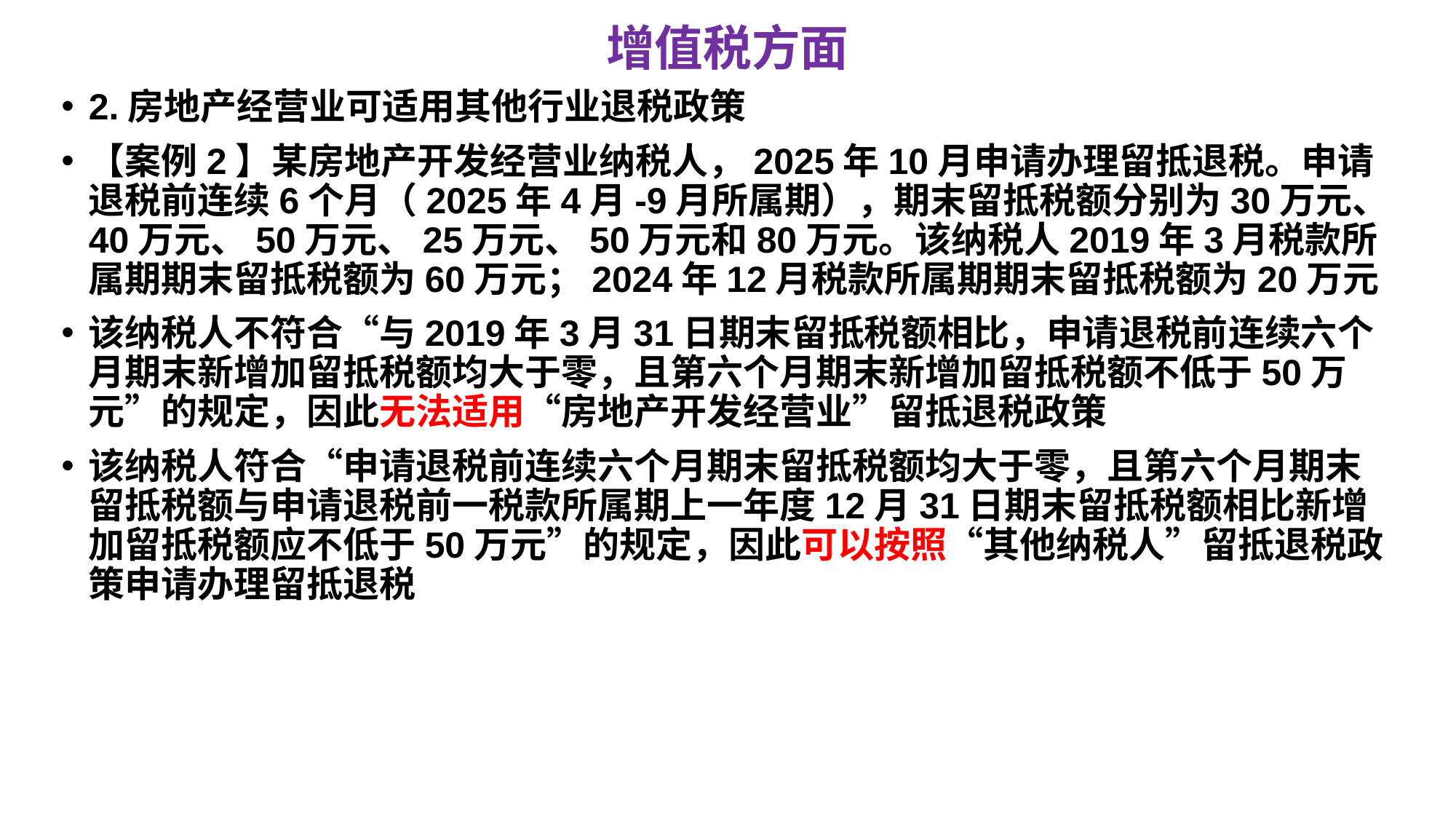

# 增值税方面
2.房地产经营业可适用其他行业退税政策
【案例2】某房地产开发经营业纳税人，2025年10月申请办理留抵退税。申请退税前连续6个月（2025年4月-9月所属期），期末留抵税额分别为30万元、40万元、50万元、25万元、50万元和80万元。该纳税人2019年3月税款所属期期末留抵税额为60万元；2024年12月税款所属期期末留抵税额为20万元
该纳税人不符合“与2019年3月31日期末留抵税额相比，申请退税前连续六个月期末新增加留抵税额均大于零，且第六个月期末新增加留抵税额不低于50万元”的规定，因此无法适用“房地产开发经营业”留抵退税政策
该纳税人符合“申请退税前连续六个月期末留抵税额均大于零，且第六个月期末留抵税额与申请退税前一税款所属期上一年度12月31日期末留抵税额相比新增加留抵税额应不低于50万元”的规定，因此可以按照“其他纳税人”留抵退税政策申请办理留抵退税